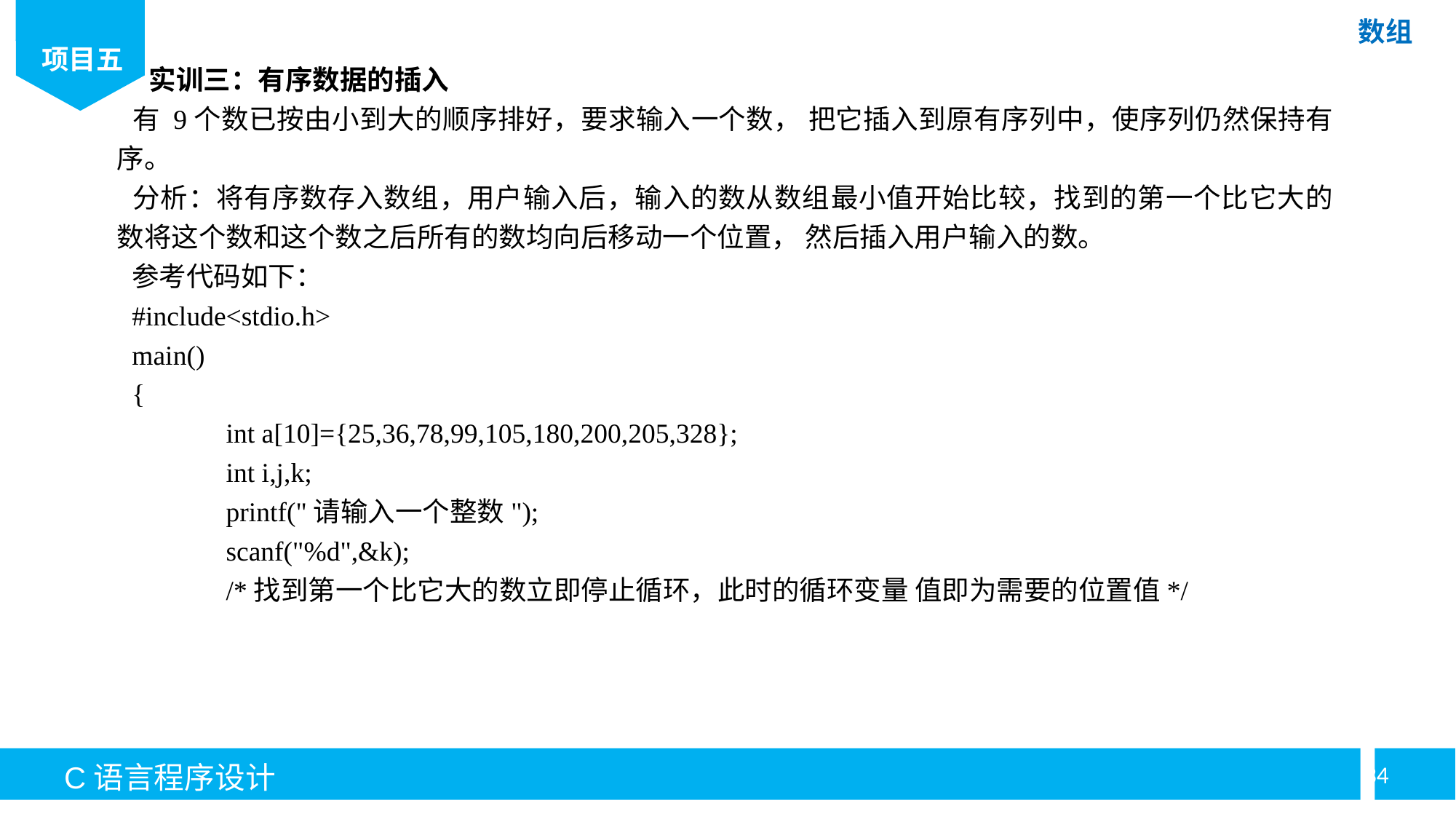

实训三：有序数据的插入
有 9个数已按由小到大的顺序排好，要求输入一个数， 把它插入到原有序列中，使序列仍然保持有序。
分析：将有序数存入数组，用户输入后，输入的数从数组最小值开始比较，找到的第一个比它大的数将这个数和这个数之后所有的数均向后移动一个位置， 然后插入用户输入的数。
参考代码如下：
#include<stdio.h>
main()
{
	int a[10]={25,36,78,99,105,180,200,205,328};
	int i,j,k;
	printf("请输入一个整数");
	scanf("%d",&k);
	/*找到第一个比它大的数立即停止循环，此时的循环变量 值即为需要的位置值*/